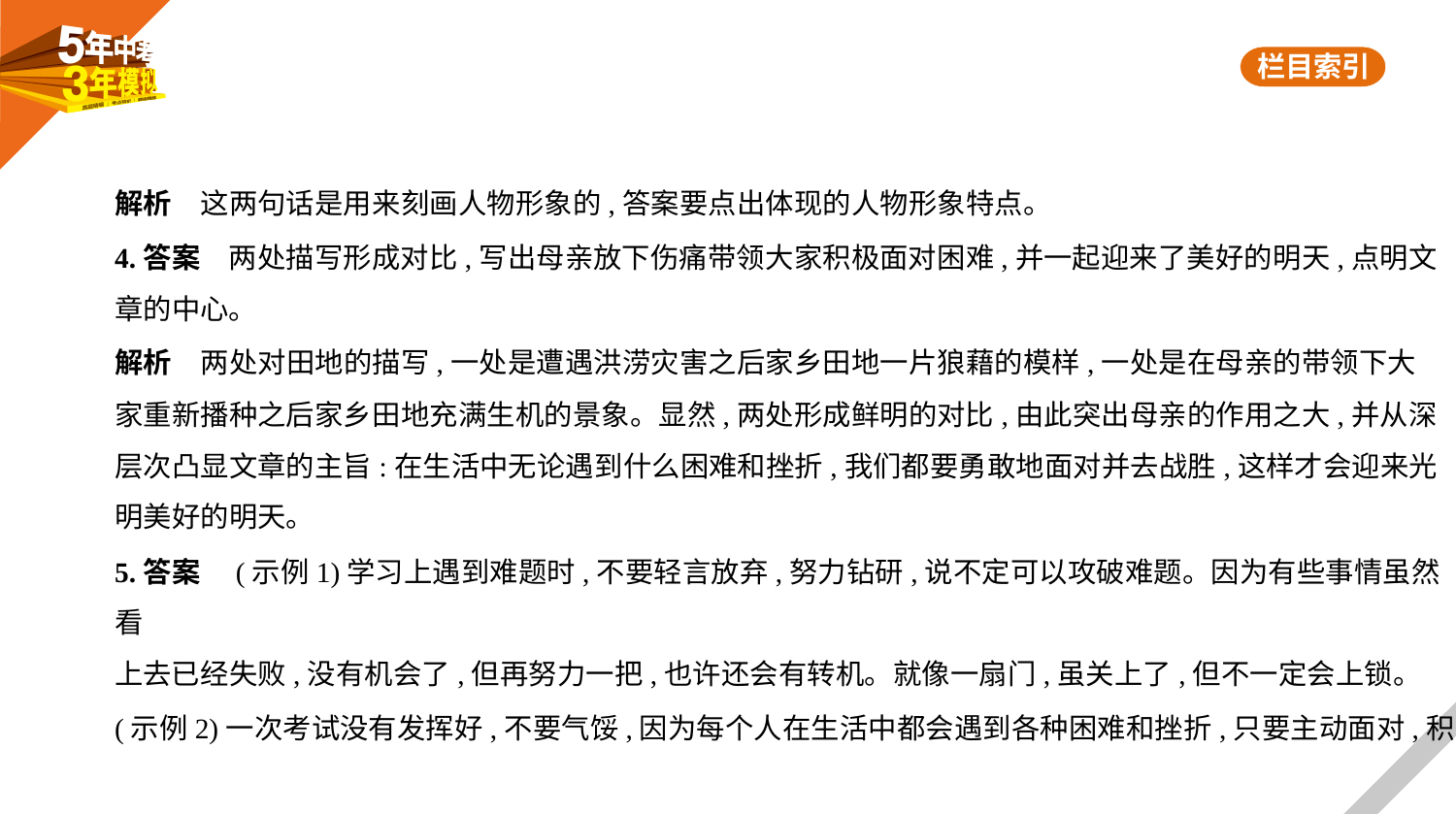

解析　这两句话是用来刻画人物形象的,答案要点出体现的人物形象特点。
4.答案　两处描写形成对比,写出母亲放下伤痛带领大家积极面对困难,并一起迎来了美好的明天,点明文
章的中心。
解析　两处对田地的描写,一处是遭遇洪涝灾害之后家乡田地一片狼藉的模样,一处是在母亲的带领下大
家重新播种之后家乡田地充满生机的景象。显然,两处形成鲜明的对比,由此突出母亲的作用之大,并从深
层次凸显文章的主旨:在生活中无论遇到什么困难和挫折,我们都要勇敢地面对并去战胜,这样才会迎来光
明美好的明天。
5.答案　(示例1)学习上遇到难题时,不要轻言放弃,努力钻研,说不定可以攻破难题。因为有些事情虽然看
上去已经失败,没有机会了,但再努力一把,也许还会有转机。就像一扇门,虽关上了,但不一定会上锁。
(示例2)一次考试没有发挥好,不要气馁,因为每个人在生活中都会遇到各种困难和挫折,只要主动面对,积